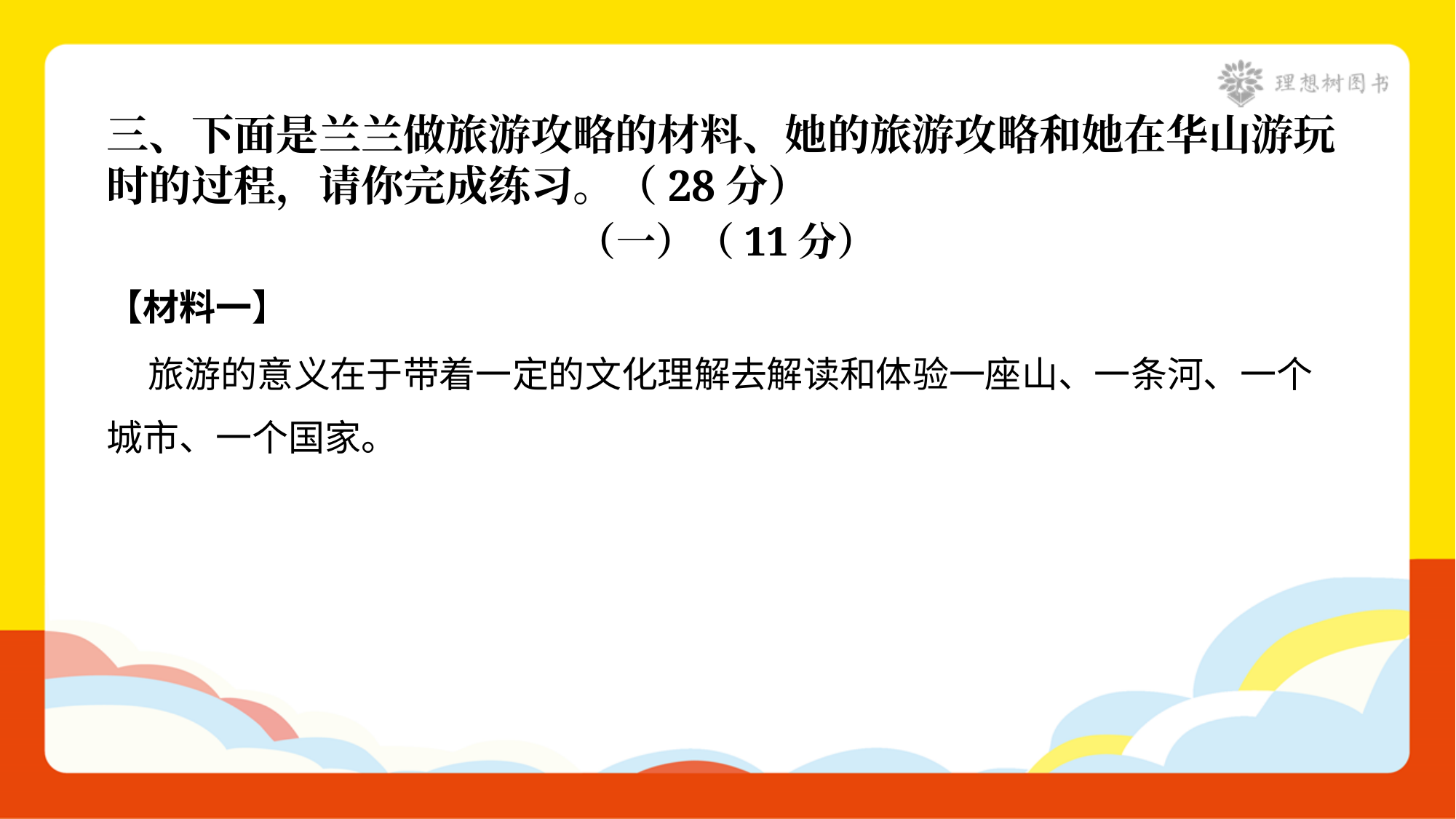

三、下面是兰兰做旅游攻略的材料、她的旅游攻略和她在华山游玩
时的过程，请你完成练习。（28分）
（一）（11分）
【材料一】
    旅游的意义在于带着一定的文化理解去解读和体验一座山、一条河、一个
城市、一个国家。